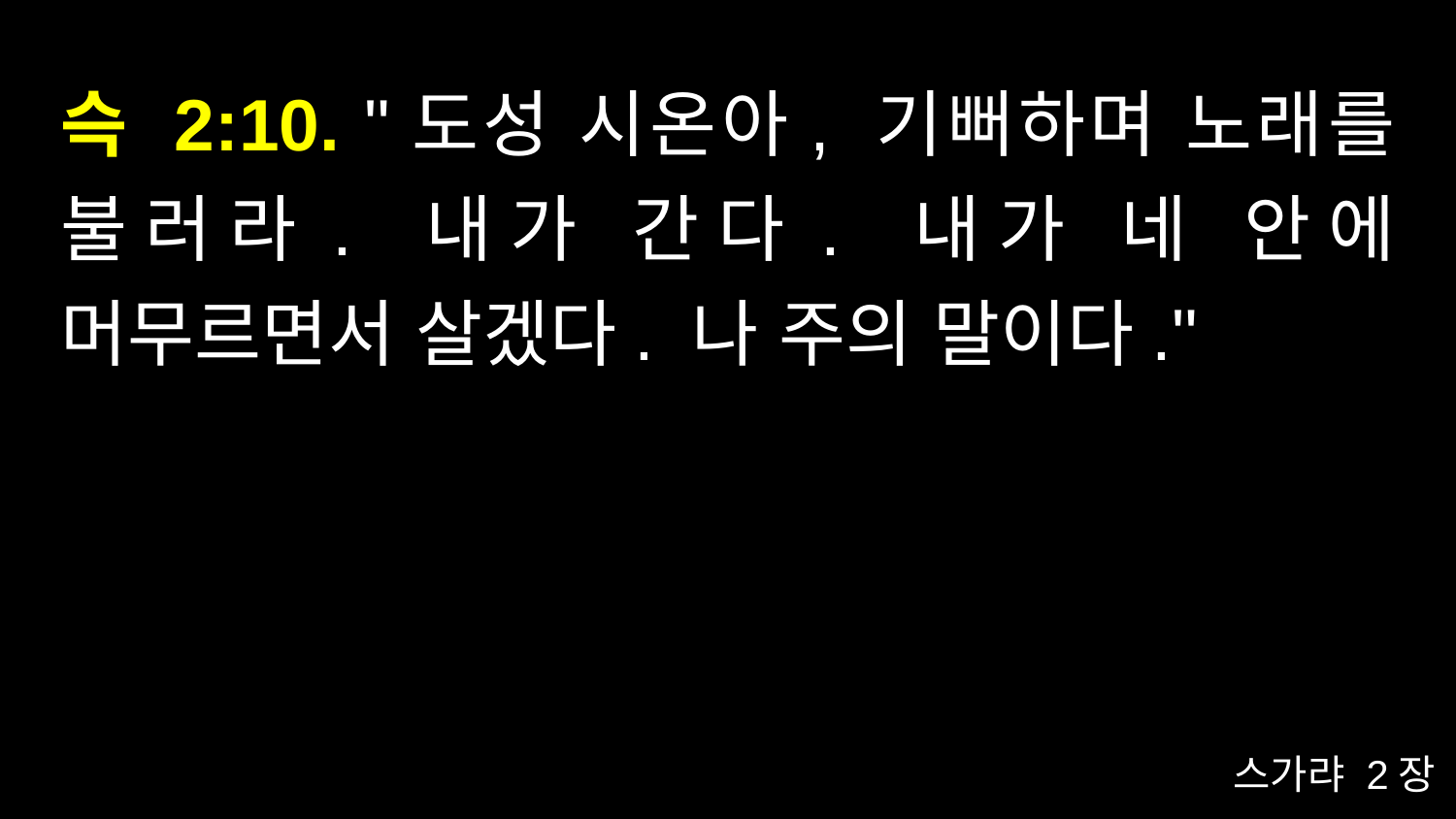

# 슥 2:10. "도성 시온아, 기뻐하며 노래를 불러라. 내가 간다. 내가 네 안에 머무르면서 살겠다. 나 주의 말이다."
스가랴 2장